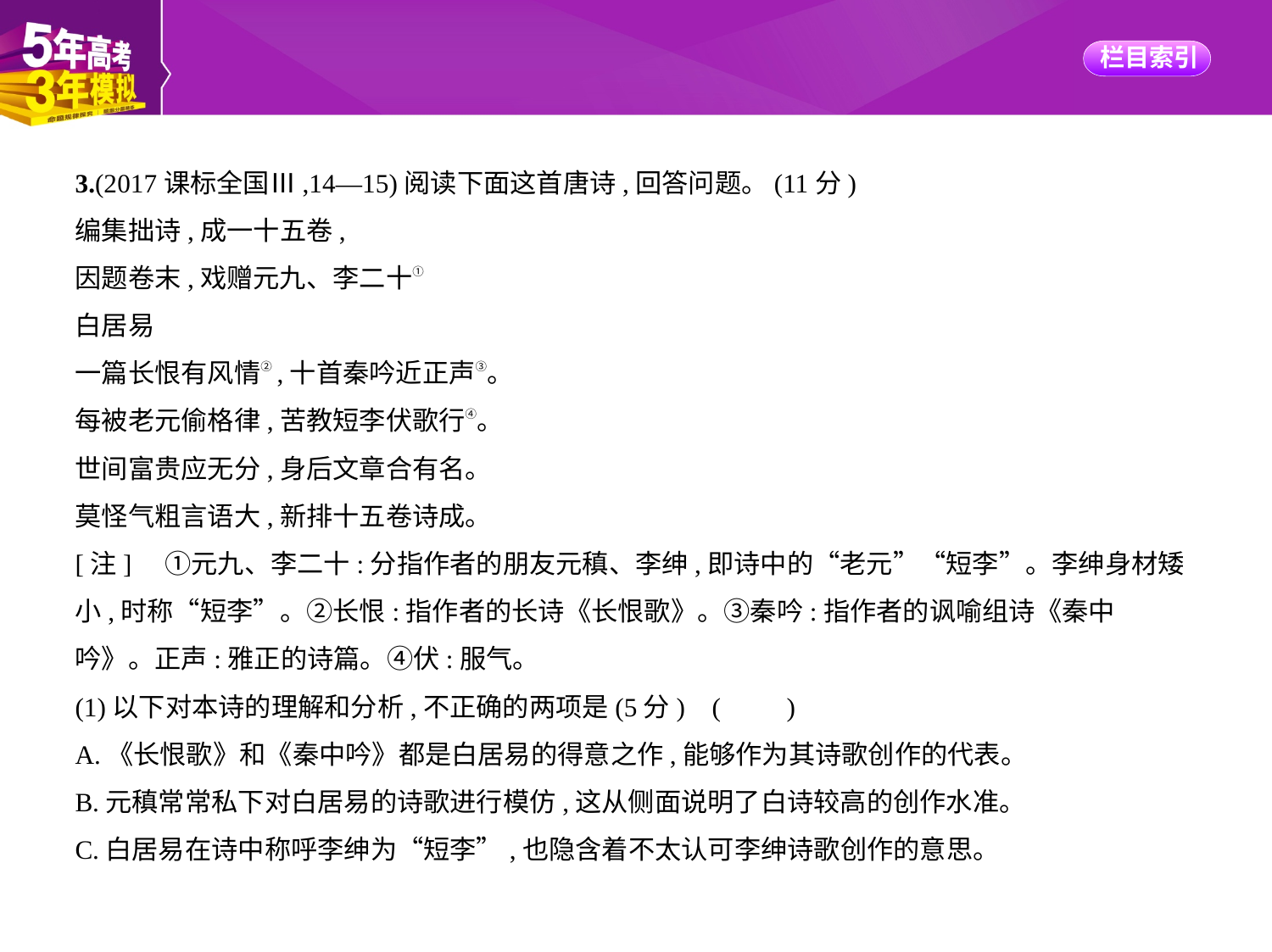

3.(2017课标全国Ⅲ,14—15)阅读下面这首唐诗,回答问题。(11分)
编集拙诗,成一十五卷,
因题卷末,戏赠元九、李二十①
白居易
一篇长恨有风情②,十首秦吟近正声③。
每被老元偷格律,苦教短李伏歌行④。
世间富贵应无分,身后文章合有名。
莫怪气粗言语大,新排十五卷诗成。
[注]　①元九、李二十:分指作者的朋友元稹、李绅,即诗中的“老元”“短李”。李绅身材矮
小,时称“短李”。②长恨:指作者的长诗《长恨歌》。③秦吟:指作者的讽喻组诗《秦中
吟》。正声:雅正的诗篇。④伏:服气。
(1)以下对本诗的理解和分析,不正确的两项是(5分) (　　)
A.《长恨歌》和《秦中吟》都是白居易的得意之作,能够作为其诗歌创作的代表。
B.元稹常常私下对白居易的诗歌进行模仿,这从侧面说明了白诗较高的创作水准。
C.白居易在诗中称呼李绅为“短李”,也隐含着不太认可李绅诗歌创作的意思。